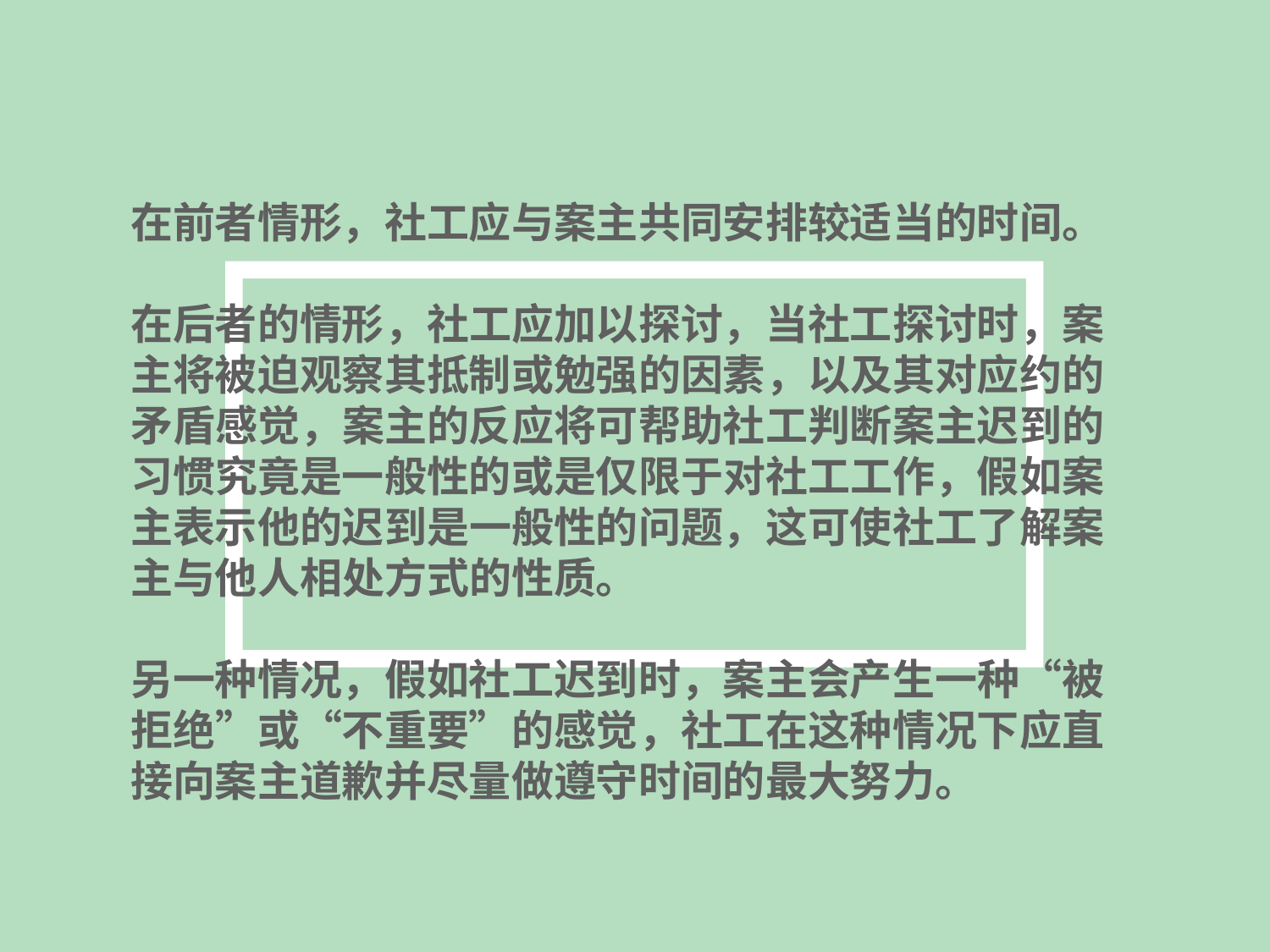

在前者情形，社工应与案主共同安排较适当的时间。

在后者的情形，社工应加以探讨，当社工探讨时，案主将被迫观察其抵制或勉强的因素，以及其对应约的矛盾感觉，案主的反应将可帮助社工判断案主迟到的习惯究竟是一般性的或是仅限于对社工工作，假如案主表示他的迟到是一般性的问题，这可使社工了解案主与他人相处方式的性质。

另一种情况，假如社工迟到时，案主会产生一种“被拒绝”或“不重要”的感觉，社工在这种情况下应直接向案主道歉并尽量做遵守时间的最大努力。